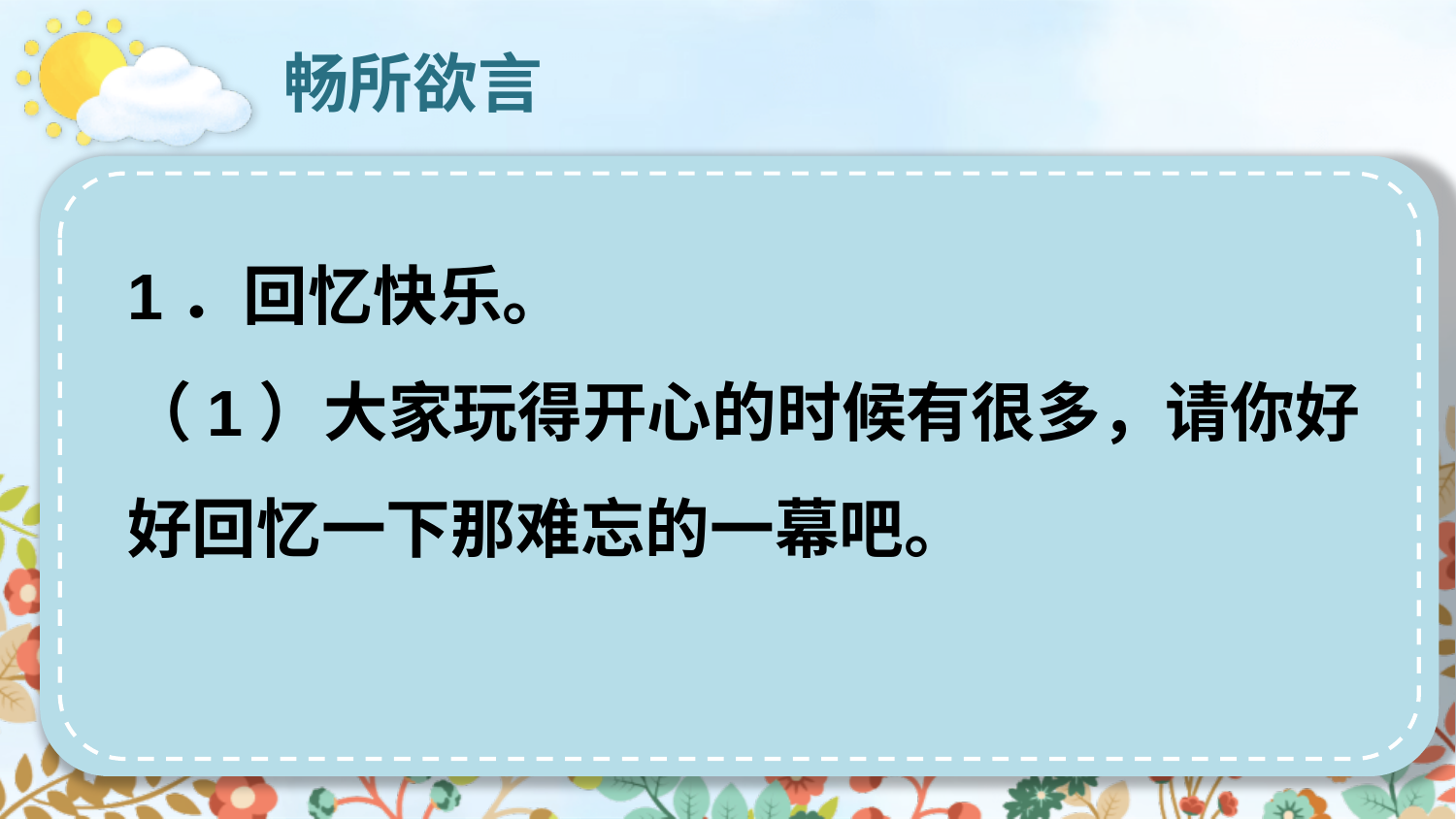

畅所欲言
1．回忆快乐。
（1）大家玩得开心的时候有很多，请你好好回忆一下那难忘的一幕吧。